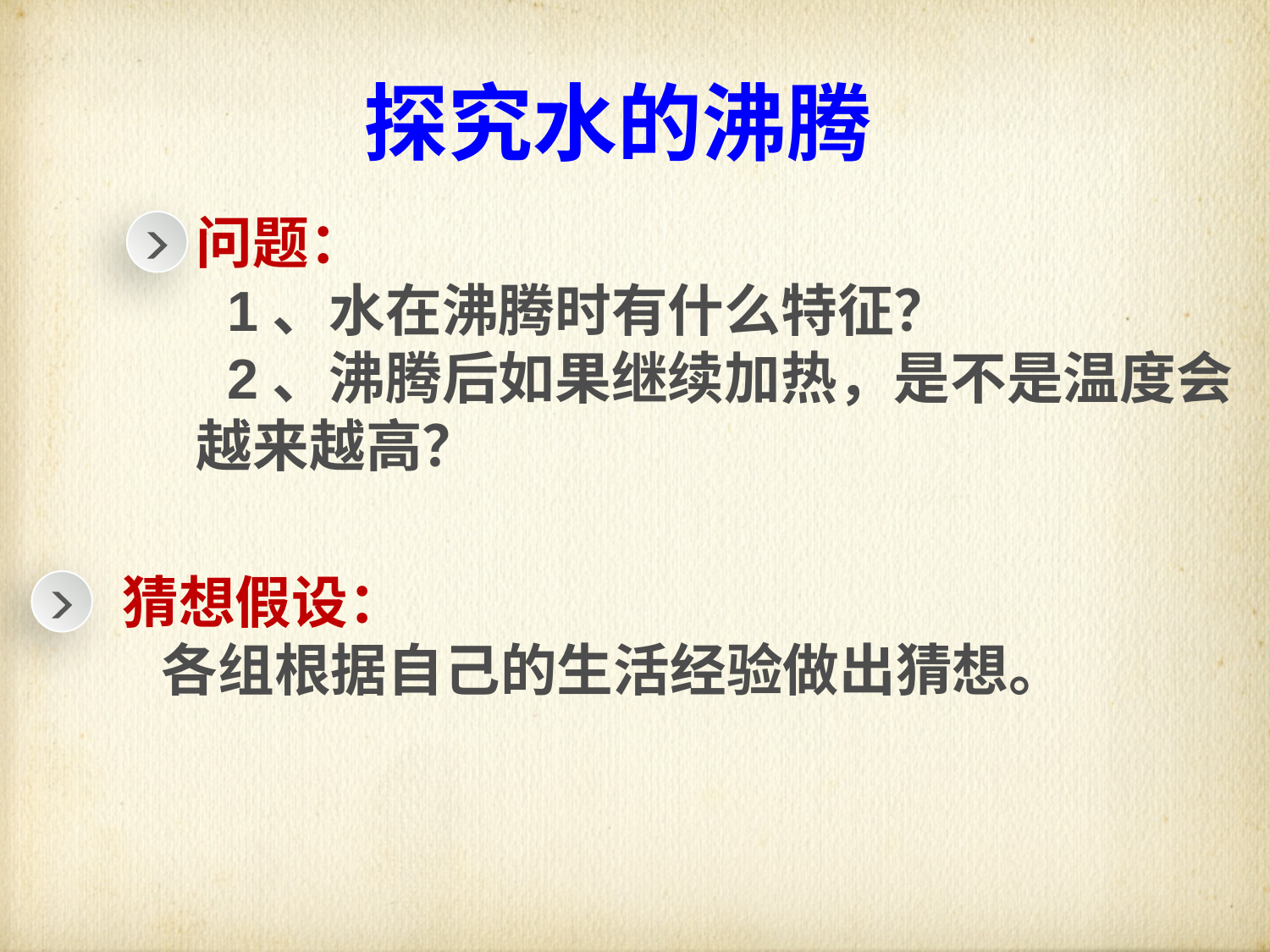

探究水的沸腾
问题：
  1、水在沸腾时有什么特征？
  2、沸腾后如果继续加热，是不是温度会越来越高？

猜想假设：
  各组根据自己的生活经验做出猜想。